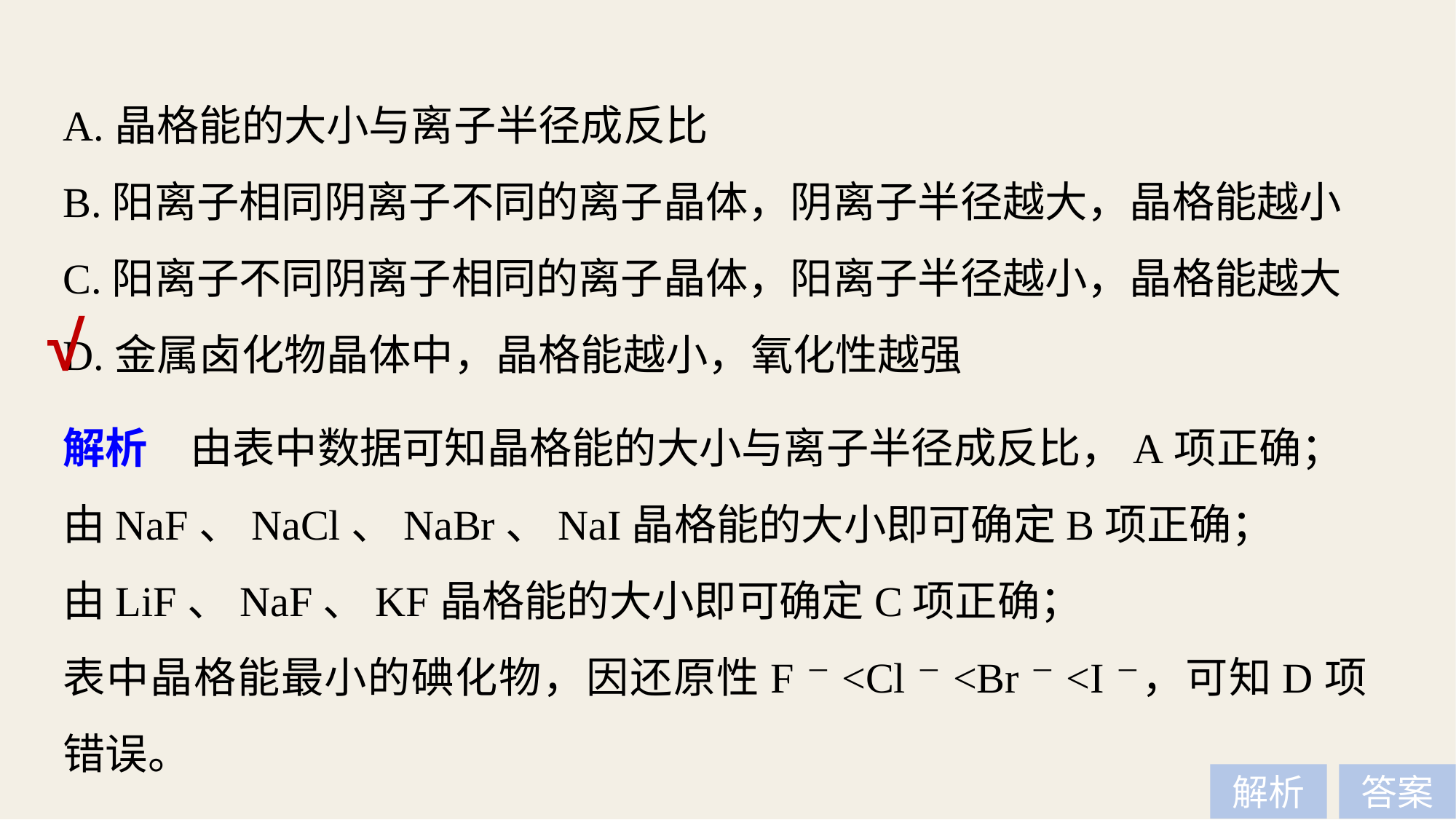

A.晶格能的大小与离子半径成反比
B.阳离子相同阴离子不同的离子晶体，阴离子半径越大，晶格能越小
C.阳离子不同阴离子相同的离子晶体，阳离子半径越小，晶格能越大
D.金属卤化物晶体中，晶格能越小，氧化性越强
√
解析　由表中数据可知晶格能的大小与离子半径成反比，A项正确；
由NaF、NaCl、NaBr、NaI晶格能的大小即可确定B项正确；
由LiF、NaF、KF晶格能的大小即可确定C项正确；
表中晶格能最小的碘化物，因还原性F－<Cl－<Br－<I－，可知D项错误。
解析
答案